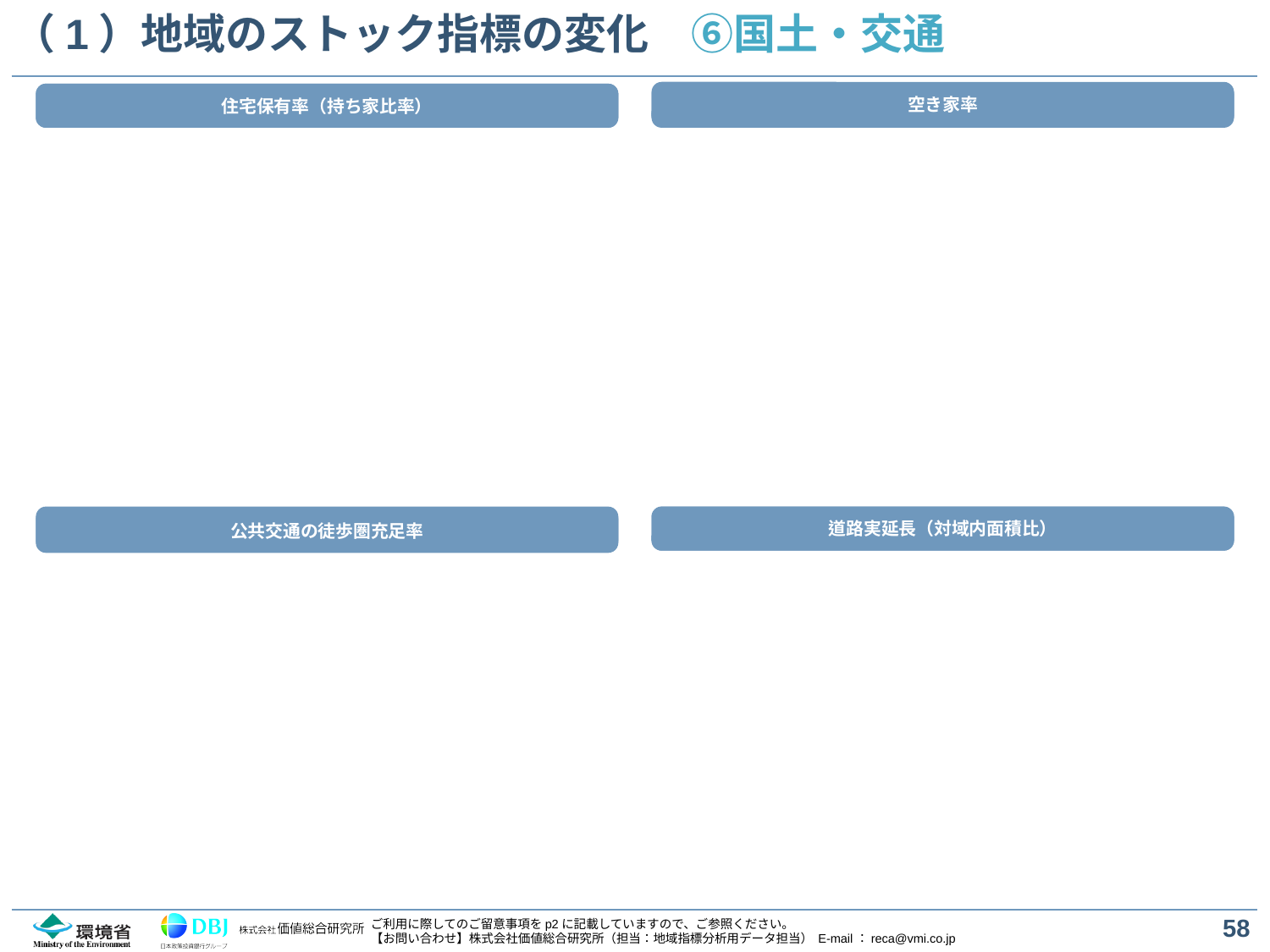

# （1）地域のストック指標の変化　⑥国土・交通
空き家率
空き家率
住宅保有率（持ち家比率）
公共交通の徒歩圏充足率
道路実延長（対域内面積比）
人口当たりの自動車保有台数
道路実延長（対域内面積比）
公共交通の徒歩圏充足率
58